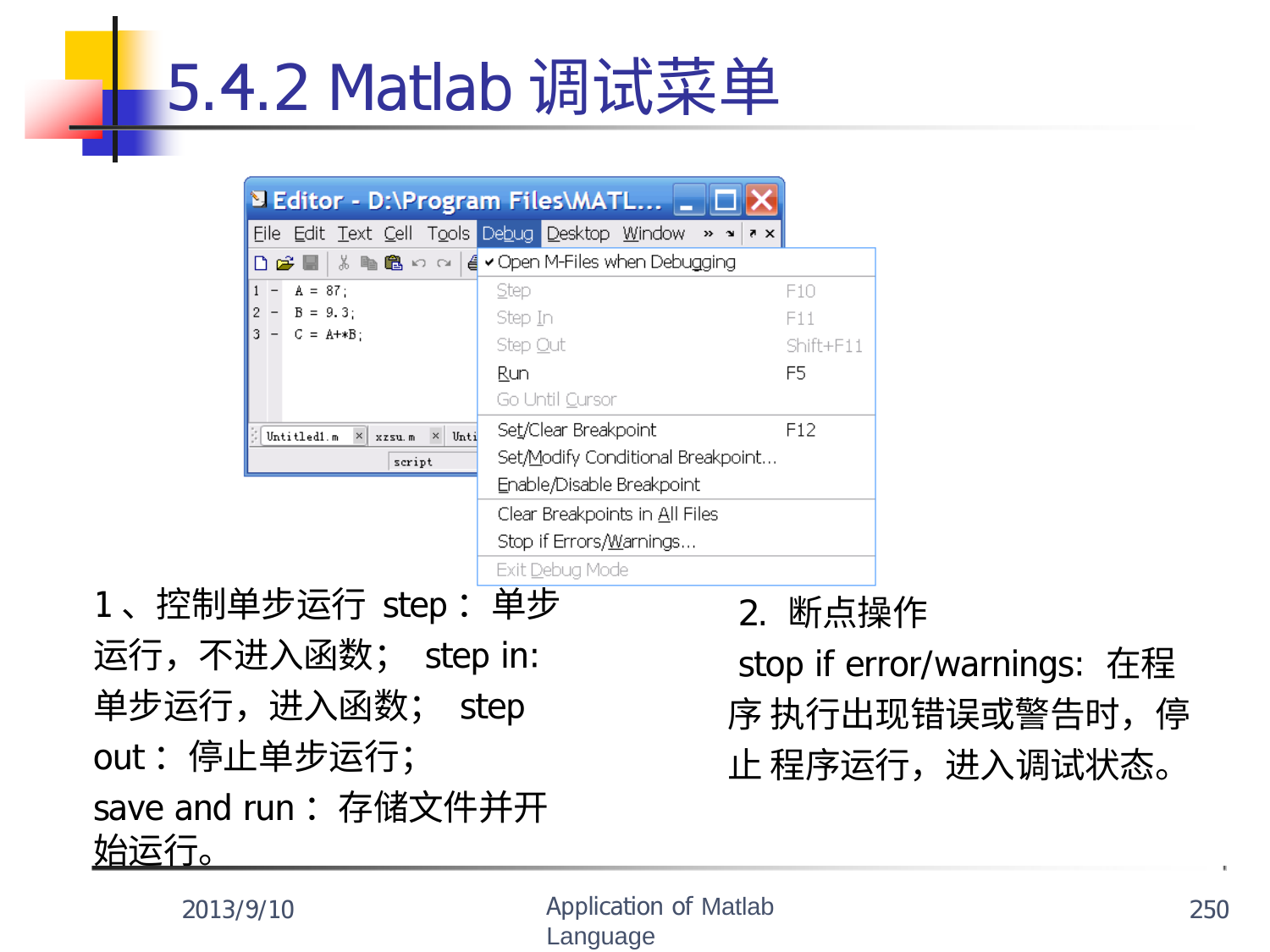

# 5.4.2 Matlab调试菜单

1、控制单步运行 step：单步运行，不进入函数； step in: 单步运行，进入函数； step out：停止单步运行；
save and run：存储文件并开始运行。
2. 断点操作
stop if error/warnings: 在程序 执行出现错误或警告时，停止 程序运行，进入调试状态。
Application of Matlab Language
2013/9/10
250